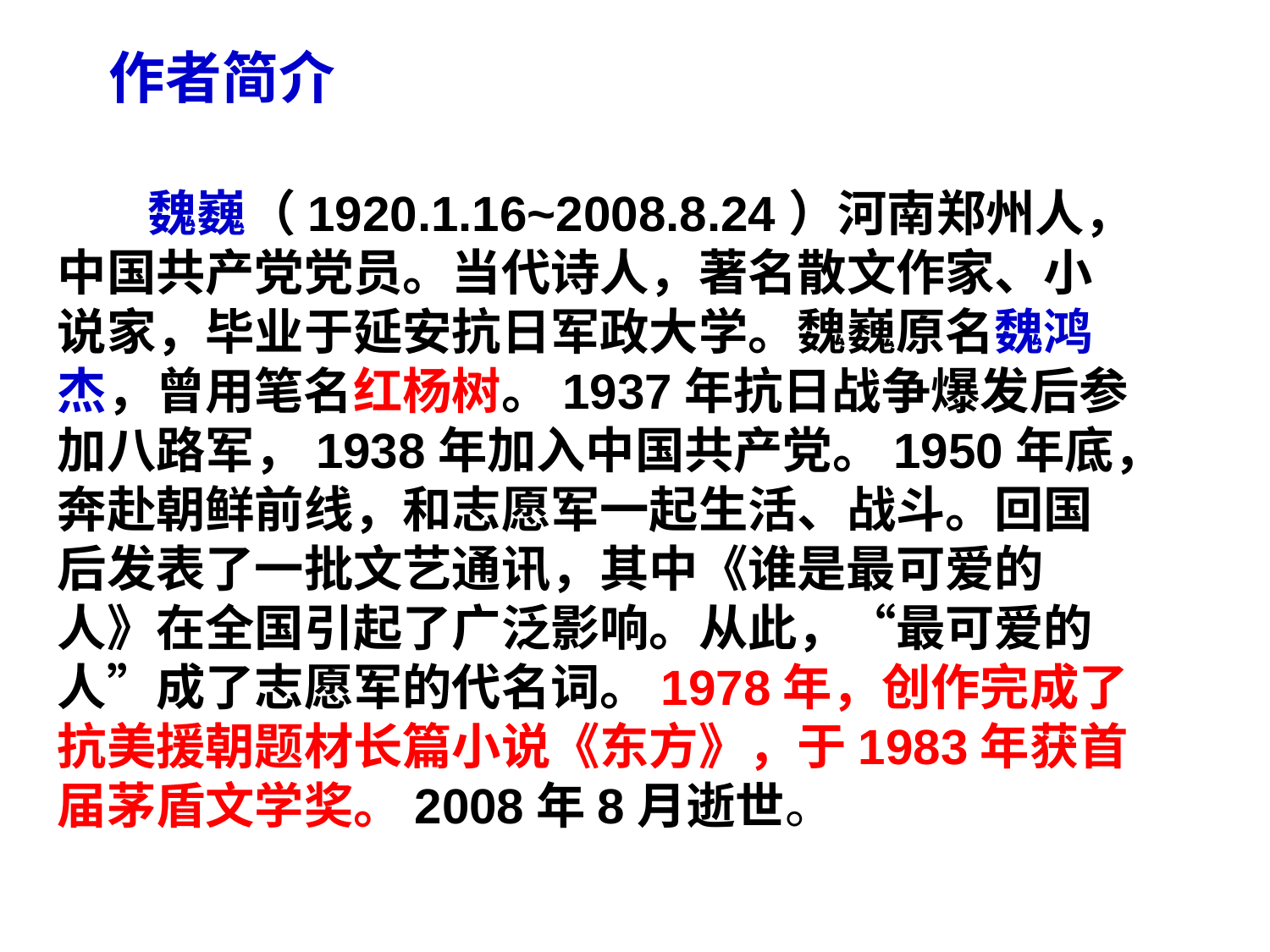

作者简介
       魏巍（1920.1.16~2008.8.24）河南郑州人，中国共产党党员。当代诗人，著名散文作家、小说家，毕业于延安抗日军政大学。魏巍原名魏鸿杰，曾用笔名红杨树。1937年抗日战争爆发后参加八路军，1938年加入中国共产党。1950年底，奔赴朝鲜前线，和志愿军一起生活、战斗。回国后发表了一批文艺通讯，其中《谁是最可爱的人》在全国引起了广泛影响。从此，“最可爱的人”成了志愿军的代名词。1978年，创作完成了抗美援朝题材长篇小说《东方》，于1983年获首届茅盾文学奖。2008年8月逝世。